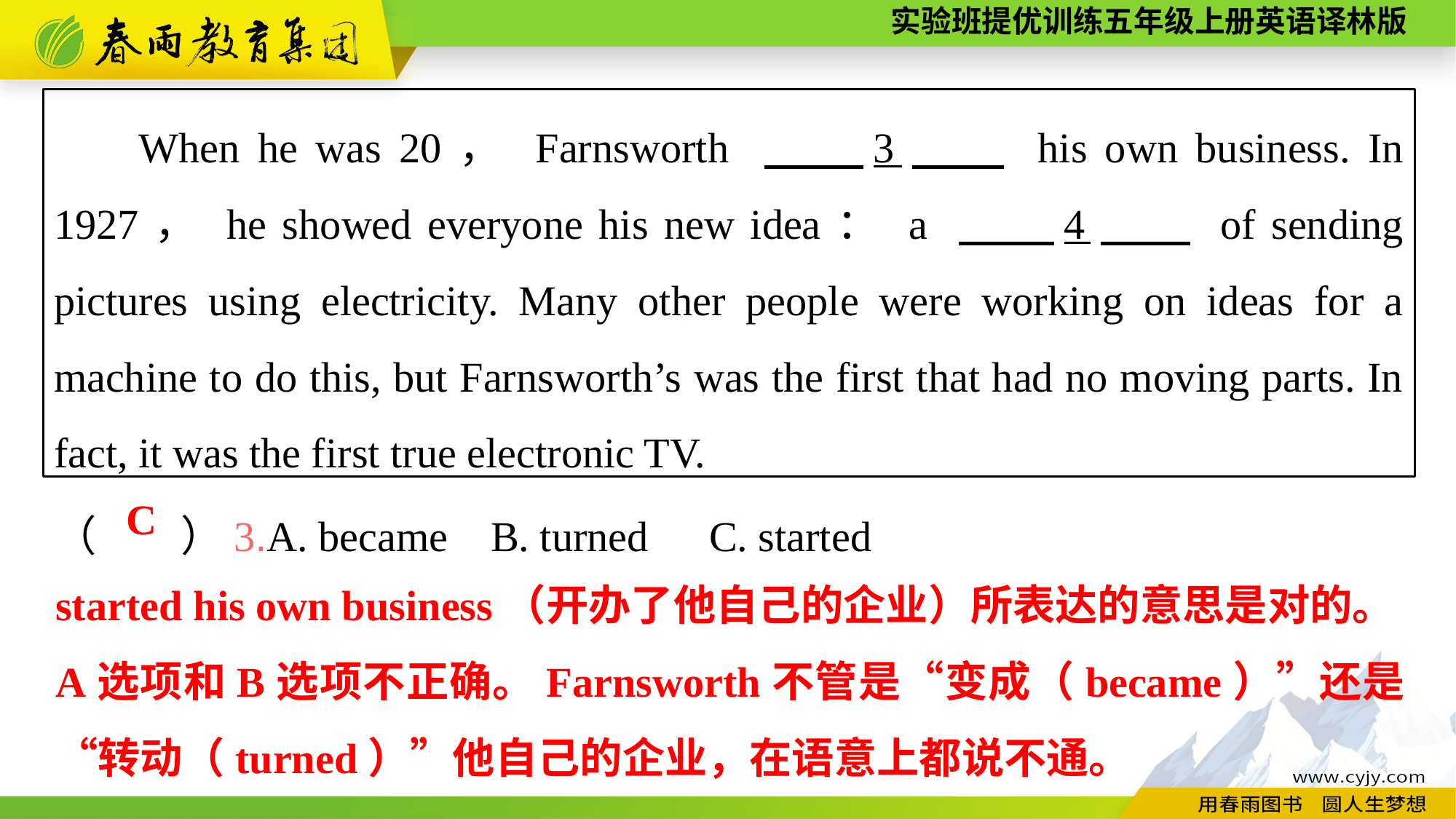

When he was 20， Farnsworth 　　3　　 his own business. In 1927， he showed everyone his new idea： a 　　4　　 of sending pictures using electricity. Many other people were working on ideas for a machine to do this, but Farnsworth’s was the first that had no moving parts. In fact, it was the first true electronic TV.
（　　）3.A. became	B. turned	C. started
C
started his own business（开办了他自己的企业）所表达的意思是对的。A选项和B选项不正确。Farnsworth不管是“变成（became）”还是“转动（turned）”他自己的企业，在语意上都说不通。